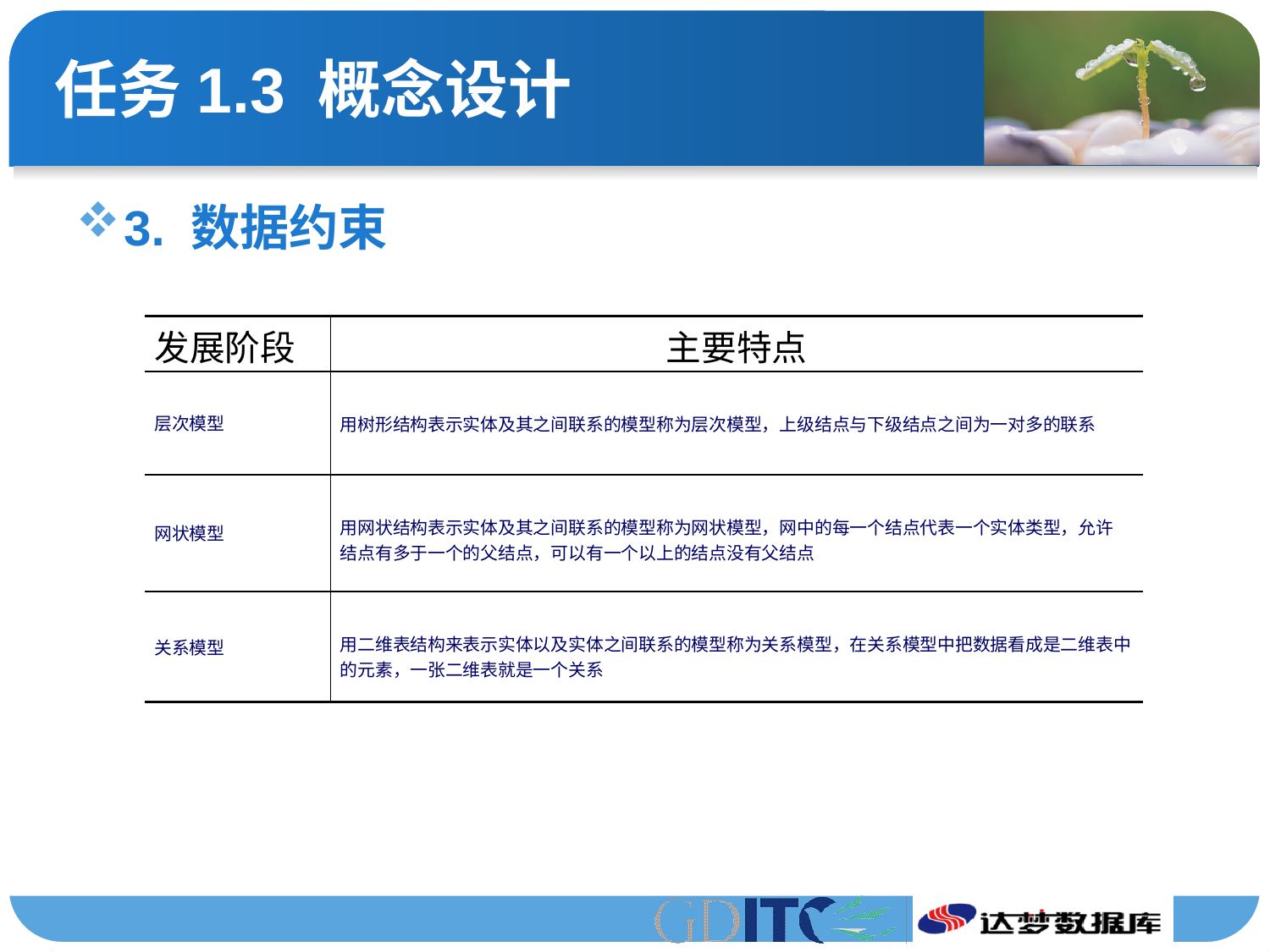

# 任务1.3 概念设计
3. 数据约束

| 发展阶段 | 主要特点 |
| --- | --- |
| 层次模型 | 用树形结构表示实体及其之间联系的模型称为层次模型，上级结点与下级结点之间为一对多的联系 |
| 网状模型 | 用网状结构表示实体及其之间联系的模型称为网状模型，网中的每一个结点代表一个实体类型，允许 结点有多于一个的父结点，可以有一个以上的结点没有父结点 |
| 关系模型 | 用二维表结构来表示实体以及实体之间联系的模型称为关系模型，在关系模型中把数据看成是二维表中的元素，一张二维表就是一个关系 |